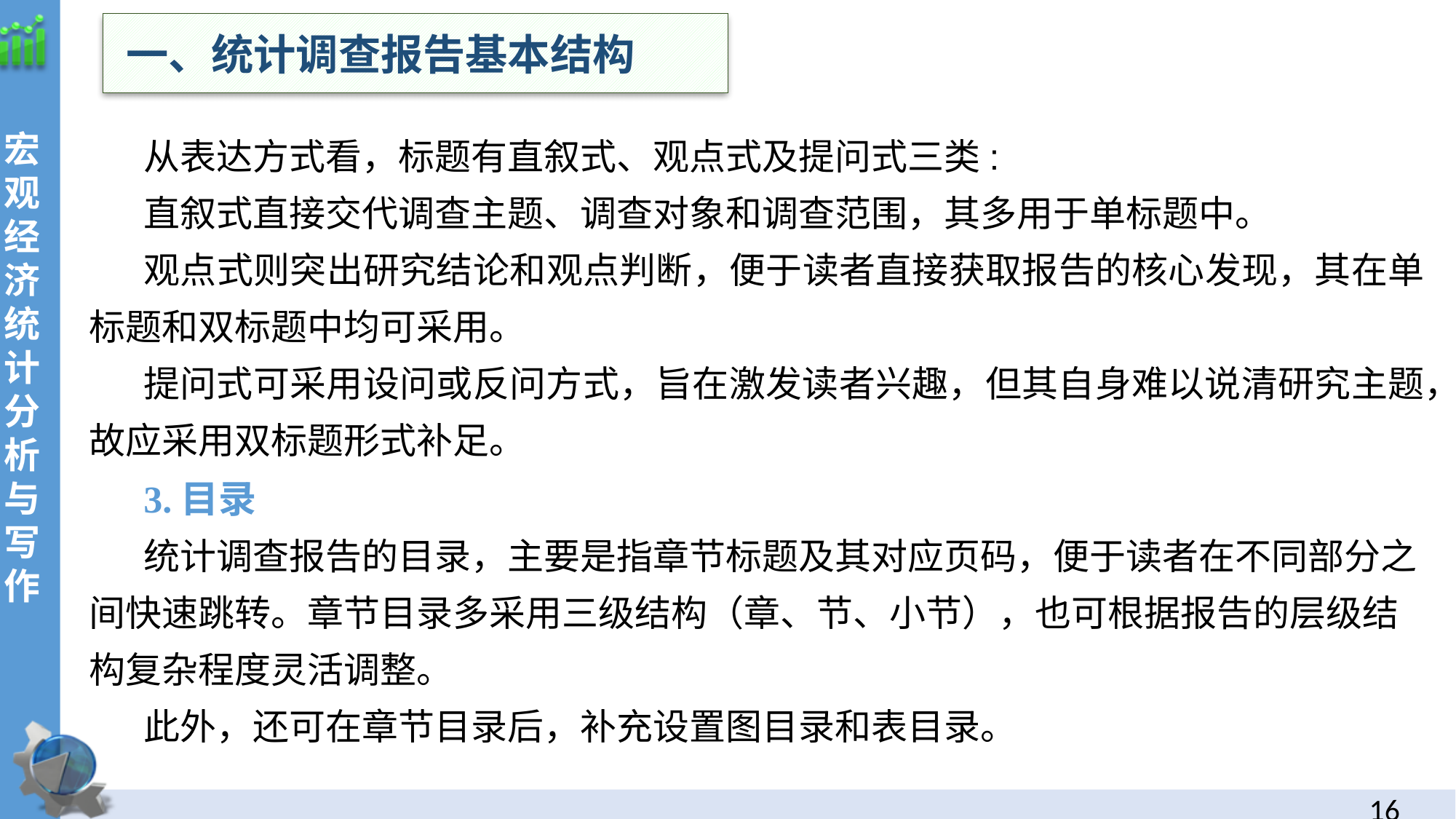

一、统计调查报告基本结构
从表达方式看，标题有直叙式、观点式及提问式三类:
直叙式直接交代调查主题、调查对象和调查范围，其多用于单标题中。
观点式则突出研究结论和观点判断，便于读者直接获取报告的核心发现，其在单标题和双标题中均可采用。
提问式可采用设问或反问方式，旨在激发读者兴趣，但其自身难以说清研究主题，故应采用双标题形式补足。
3.目录
统计调查报告的目录，主要是指章节标题及其对应页码，便于读者在不同部分之间快速跳转。章节目录多采用三级结构（章、节、小节），也可根据报告的层级结构复杂程度灵活调整。
此外，还可在章节目录后，补充设置图目录和表目录。

16